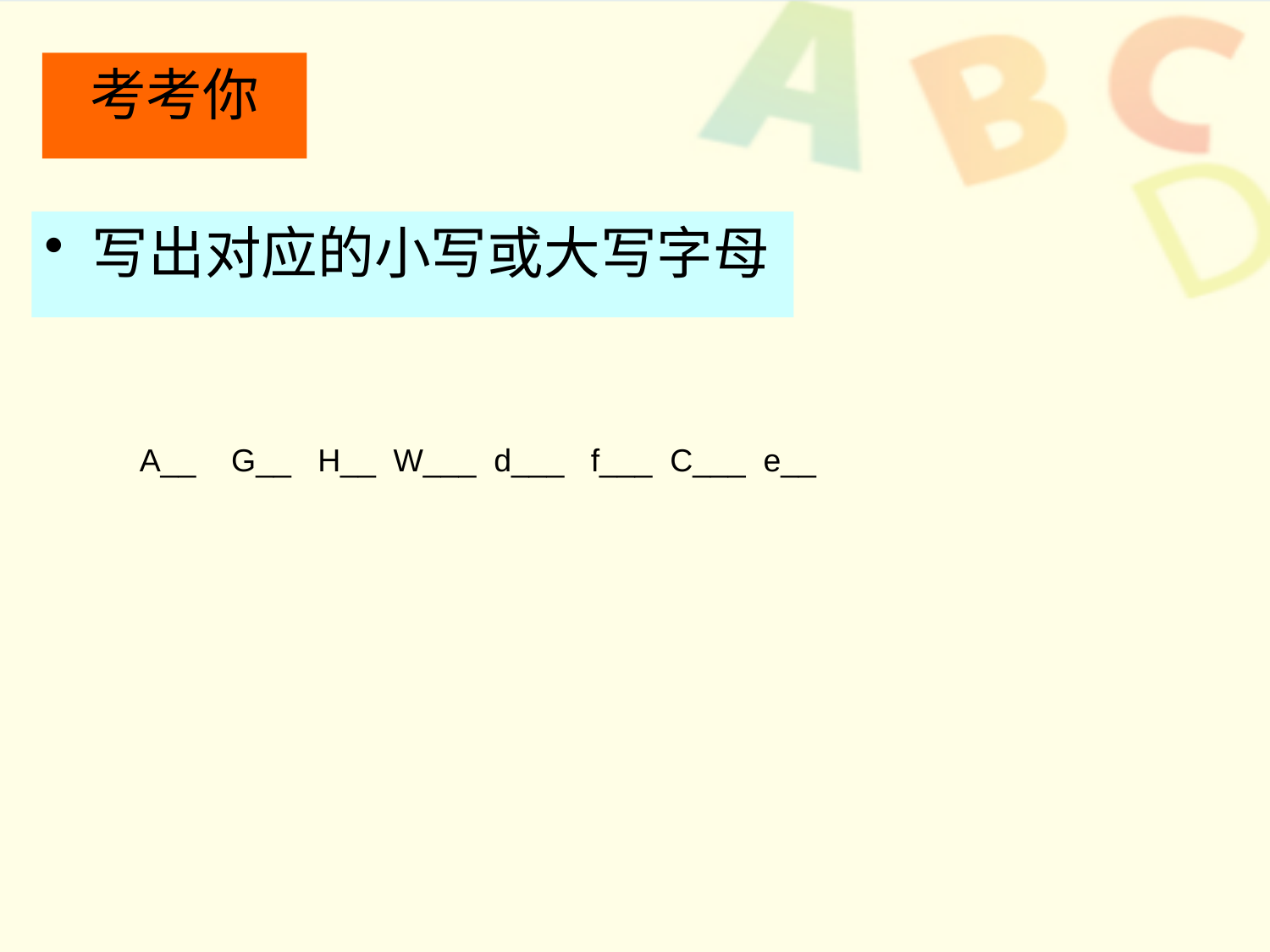

考考你
写出对应的小写或大写字母
A__    G__   H__  W___  d___   f___  C___  e__